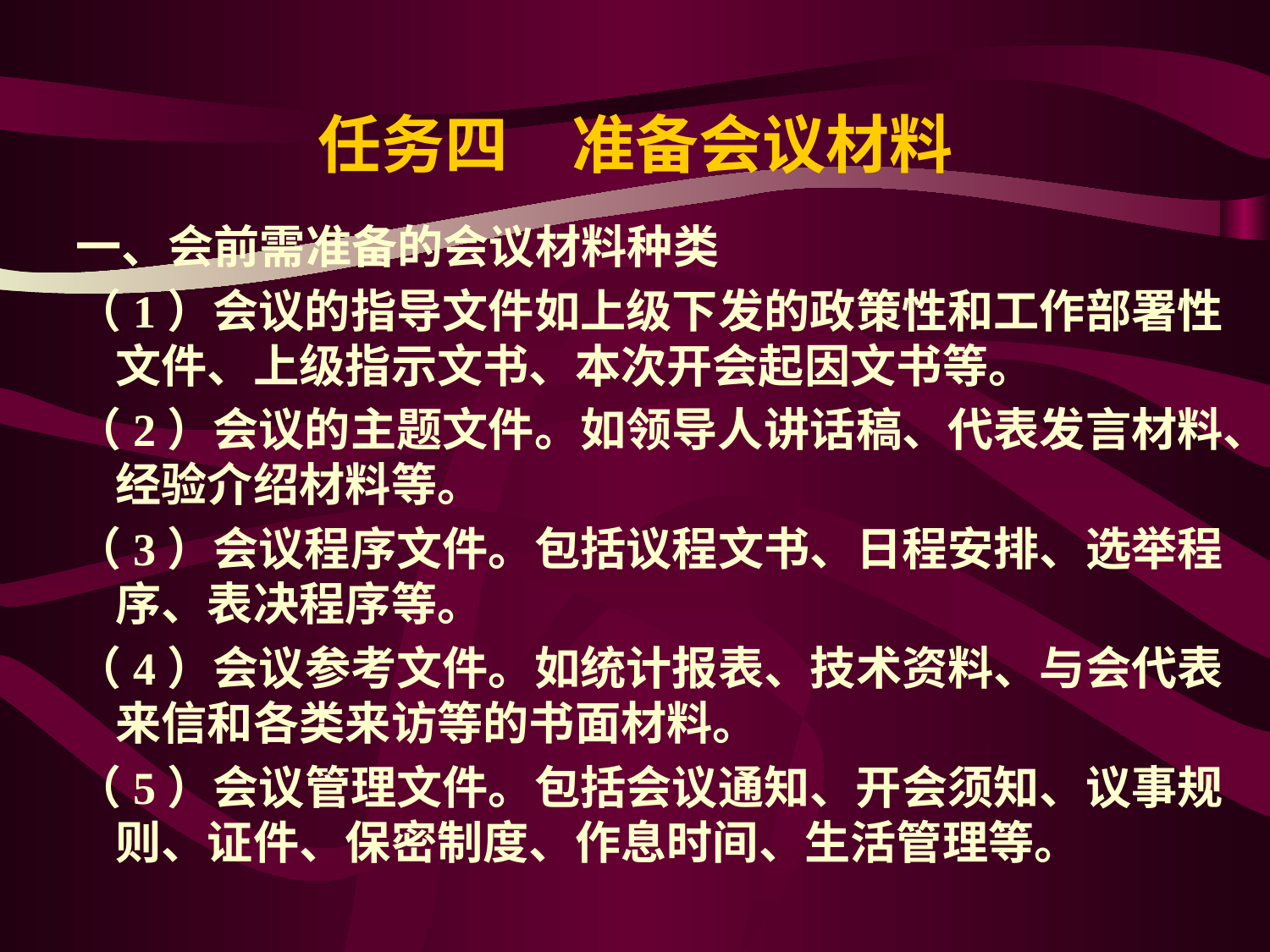

# 任务四　准备会议材料
一、会前需准备的会议材料种类
（1）会议的指导文件如上级下发的政策性和工作部署性文件、上级指示文书、本次开会起因文书等。
（2）会议的主题文件。如领导人讲话稿、代表发言材料、经验介绍材料等。
（3）会议程序文件。包括议程文书、日程安排、选举程序、表决程序等。
（4）会议参考文件。如统计报表、技术资料、与会代表来信和各类来访等的书面材料。
（5）会议管理文件。包括会议通知、开会须知、议事规则、证件、保密制度、作息时间、生活管理等。